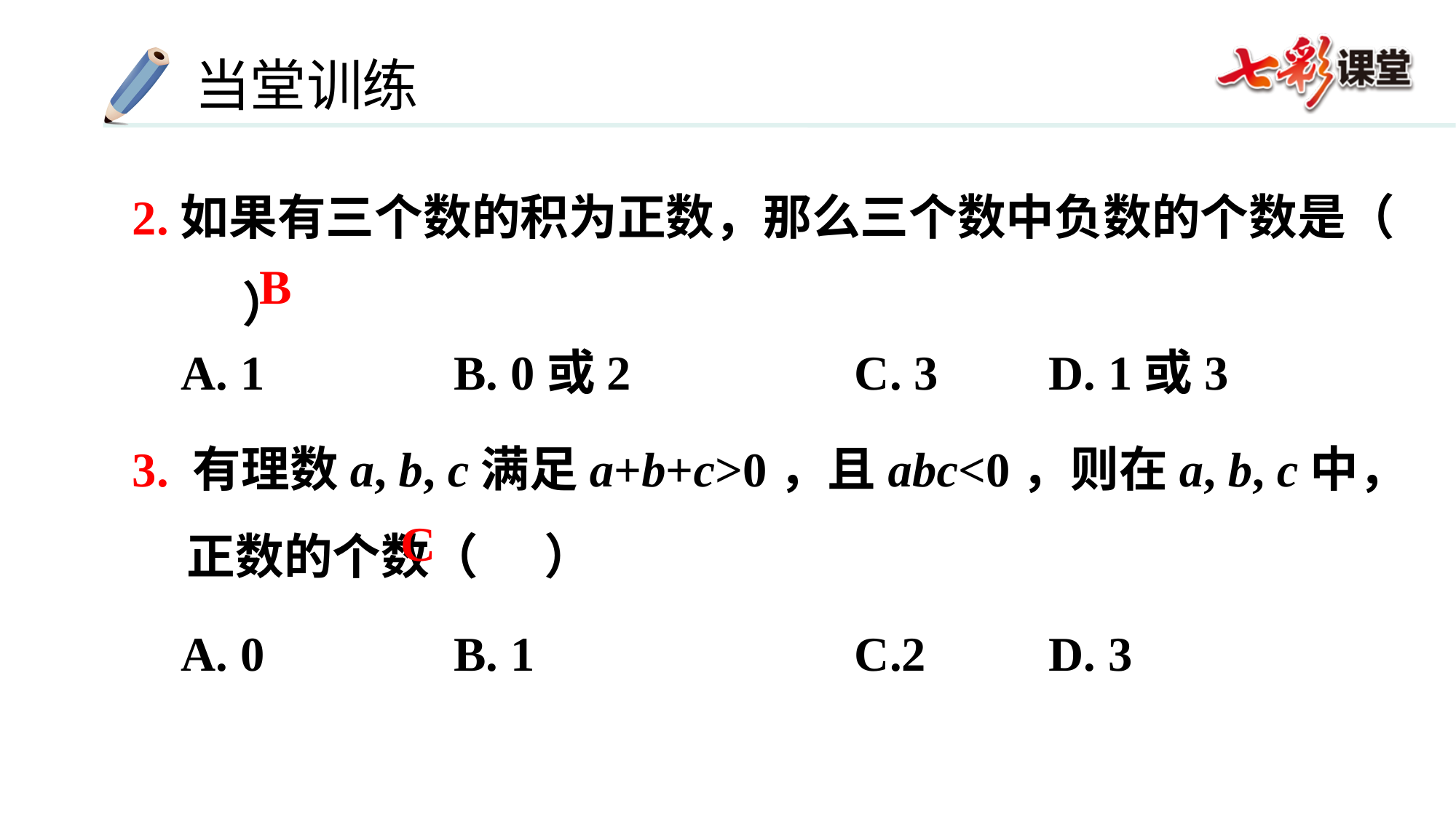

2.如果有三个数的积为正数，那么三个数中负数的个数是（      ）
    A. 1		    B. 0或2	          C. 3	        D. 1或3
3. 有理数a, b, c满足a+b+c>0，且abc<0，则在a, b, c中，正数的个数（      ）
    A. 0		    B. 1		          C.2	        D. 3

B
C